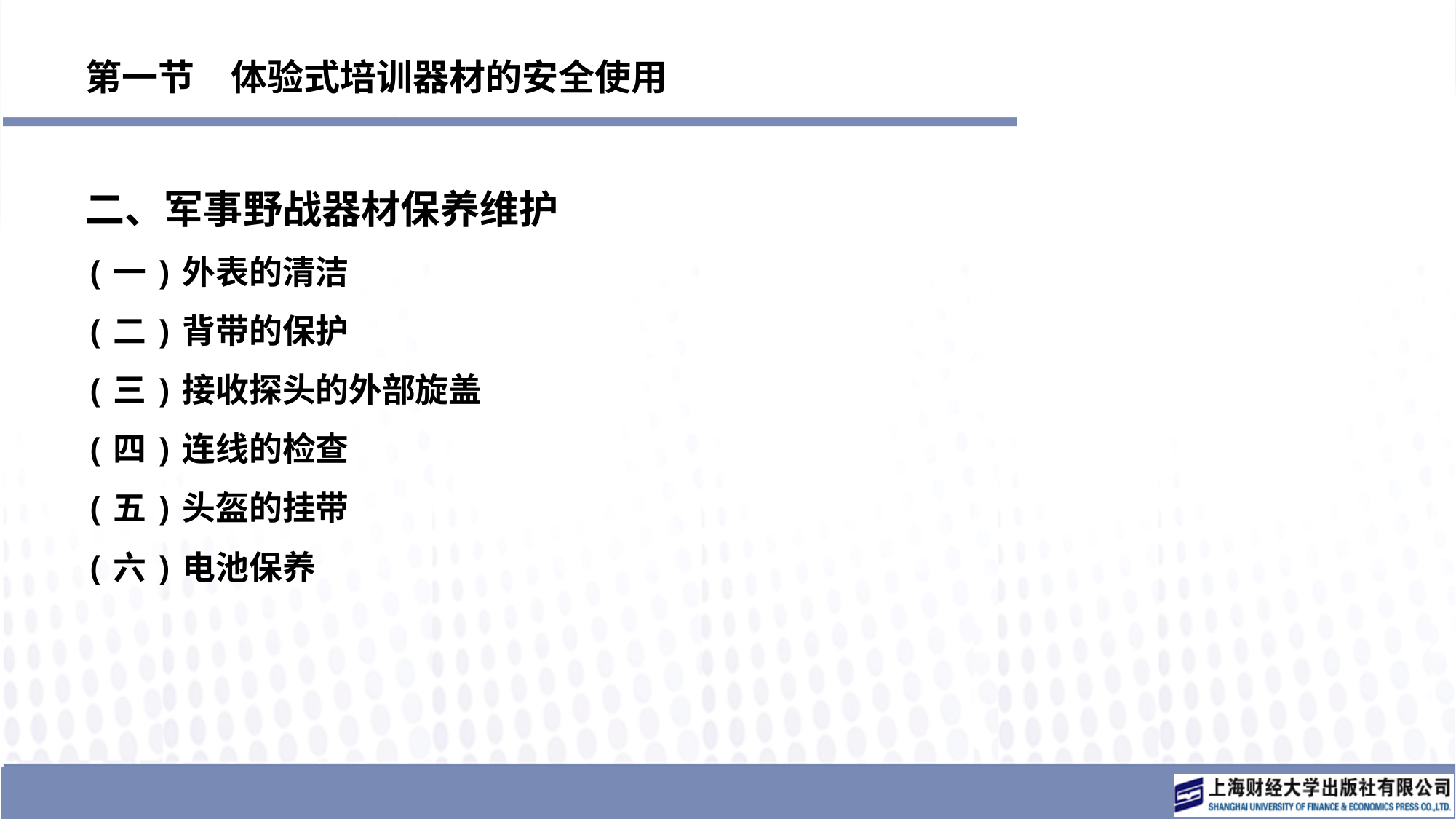

# 第一节　体验式培训器材的安全使用
二、军事野战器材保养维护
(一)外表的清洁
(二)背带的保护
(三)接收探头的外部旋盖
(四)连线的检查
(五)头盔的挂带
(六)电池保养